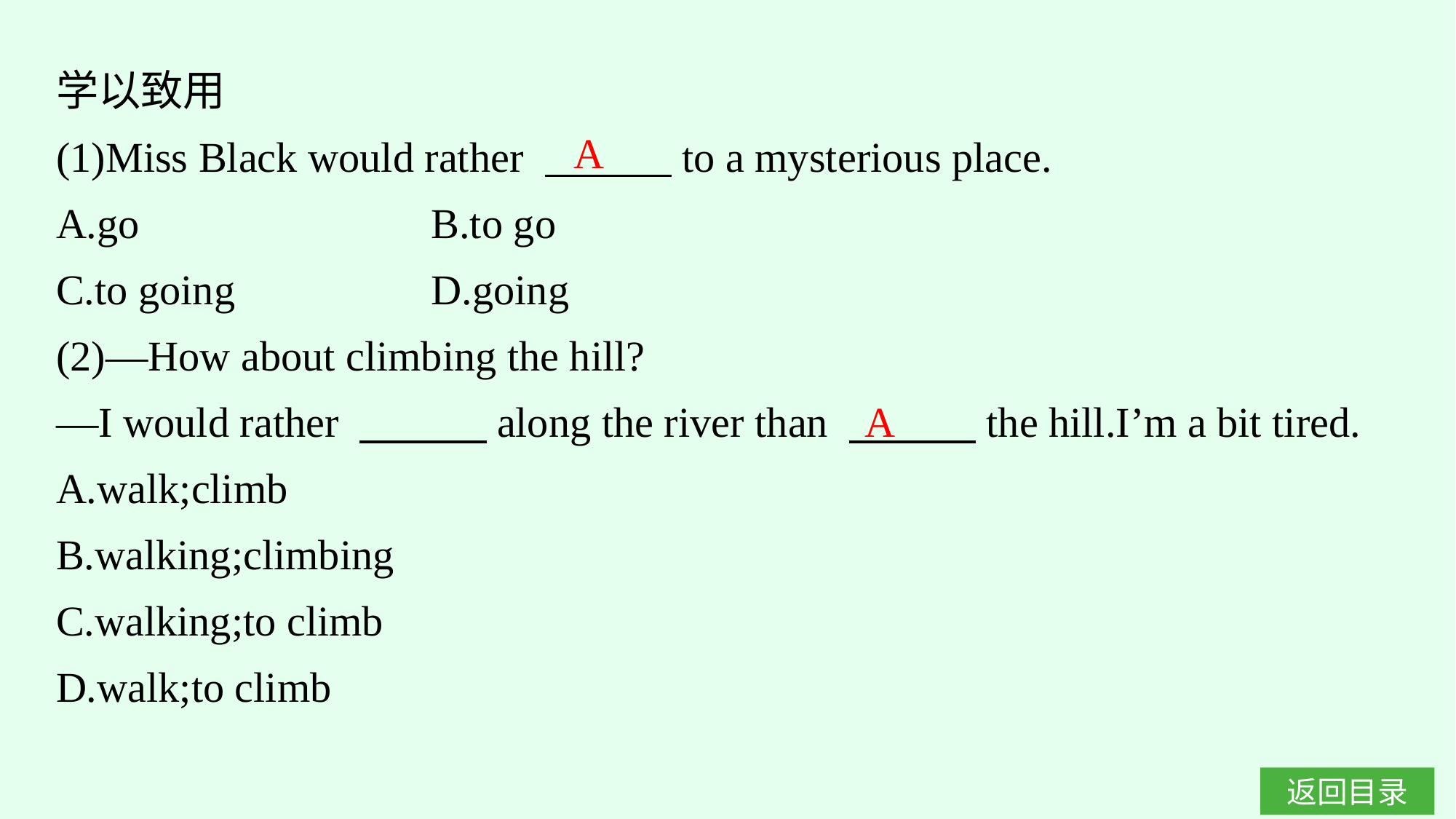

学以致用
(1)Miss Black would rather 　　　to a mysterious place.
A.go　　　　　　	B.to go
C.to going		D.going
(2)—How about climbing the hill?
—I would rather 　　　along the river than 　　　the hill.I’m a bit tired.
A.walk;climb
B.walking;climbing
C.walking;to climb
D.walk;to climb
A
A